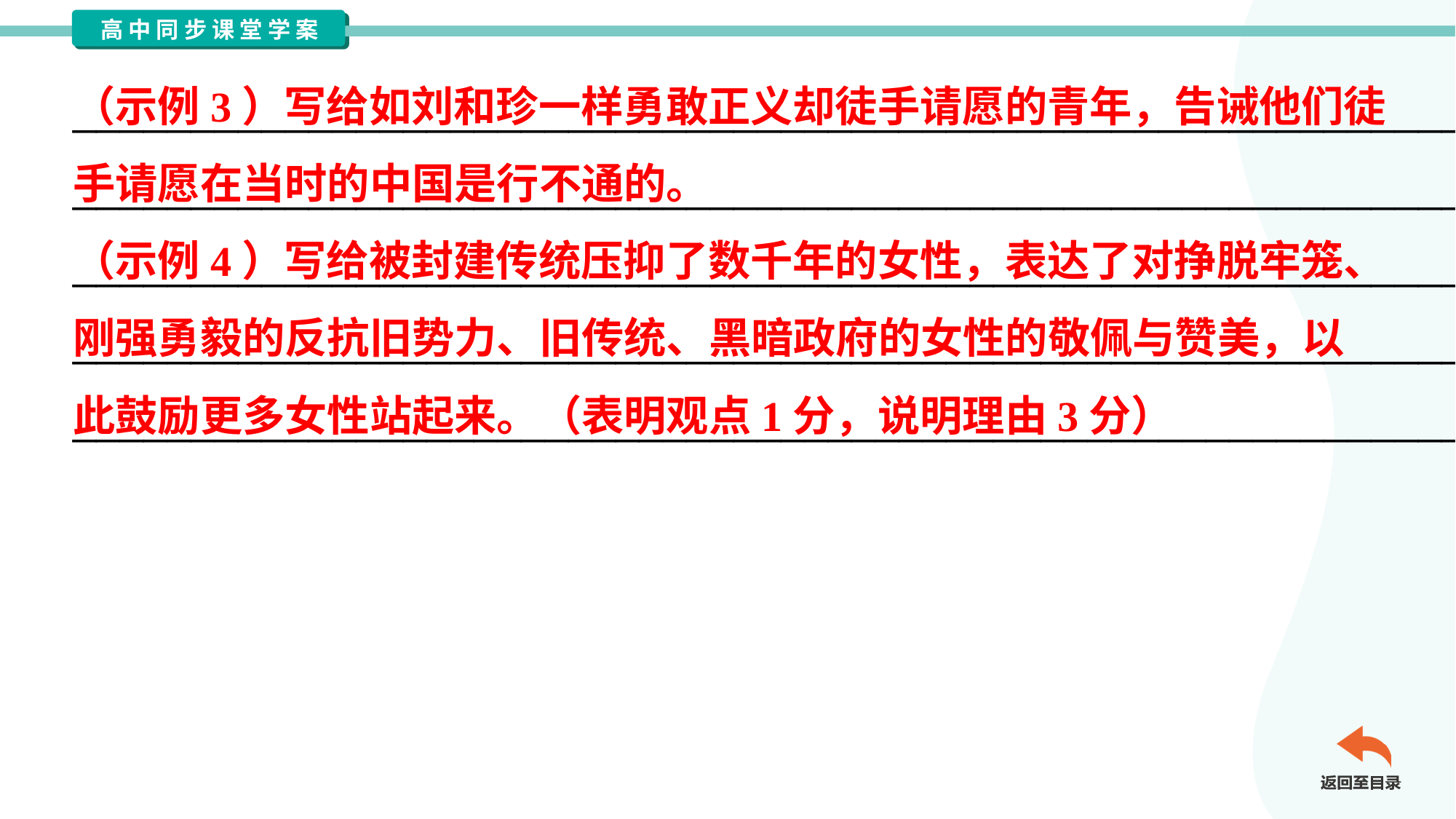

（示例3）写给如刘和珍一样勇敢正义却徒手请愿的青年，告诫他们徒
手请愿在当时的中国是行不通的。
（示例4）写给被封建传统压抑了数千年的女性，表达了对挣脱牢笼、
刚强勇毅的反抗旧势力、旧传统、黑暗政府的女性的敬佩与赞美，以
此鼓励更多女性站起来。（表明观点1分，说明理由3分）
_____________________________________________________________
_____________________________________________________________
_____________________________________________________________
_____________________________________________________________
_____________________________________________________________